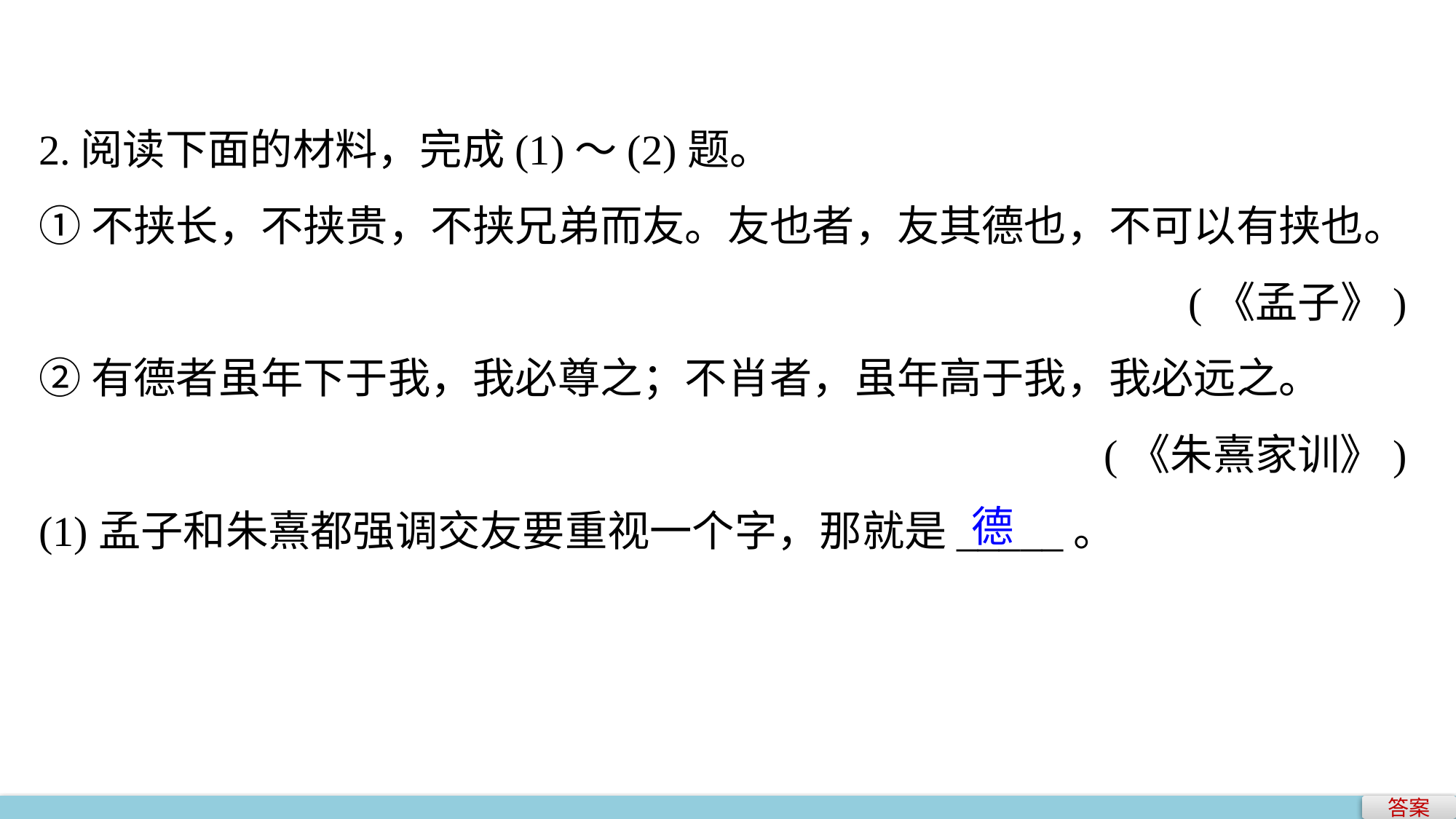

2.阅读下面的材料，完成(1)～(2)题。
①不挟长，不挟贵，不挟兄弟而友。友也者，友其德也，不可以有挟也。
(《孟子》)
②有德者虽年下于我，我必尊之；不肖者，虽年高于我，我必远之。
(《朱熹家训》)
(1)孟子和朱熹都强调交友要重视一个字，那就是_____。

德

答案